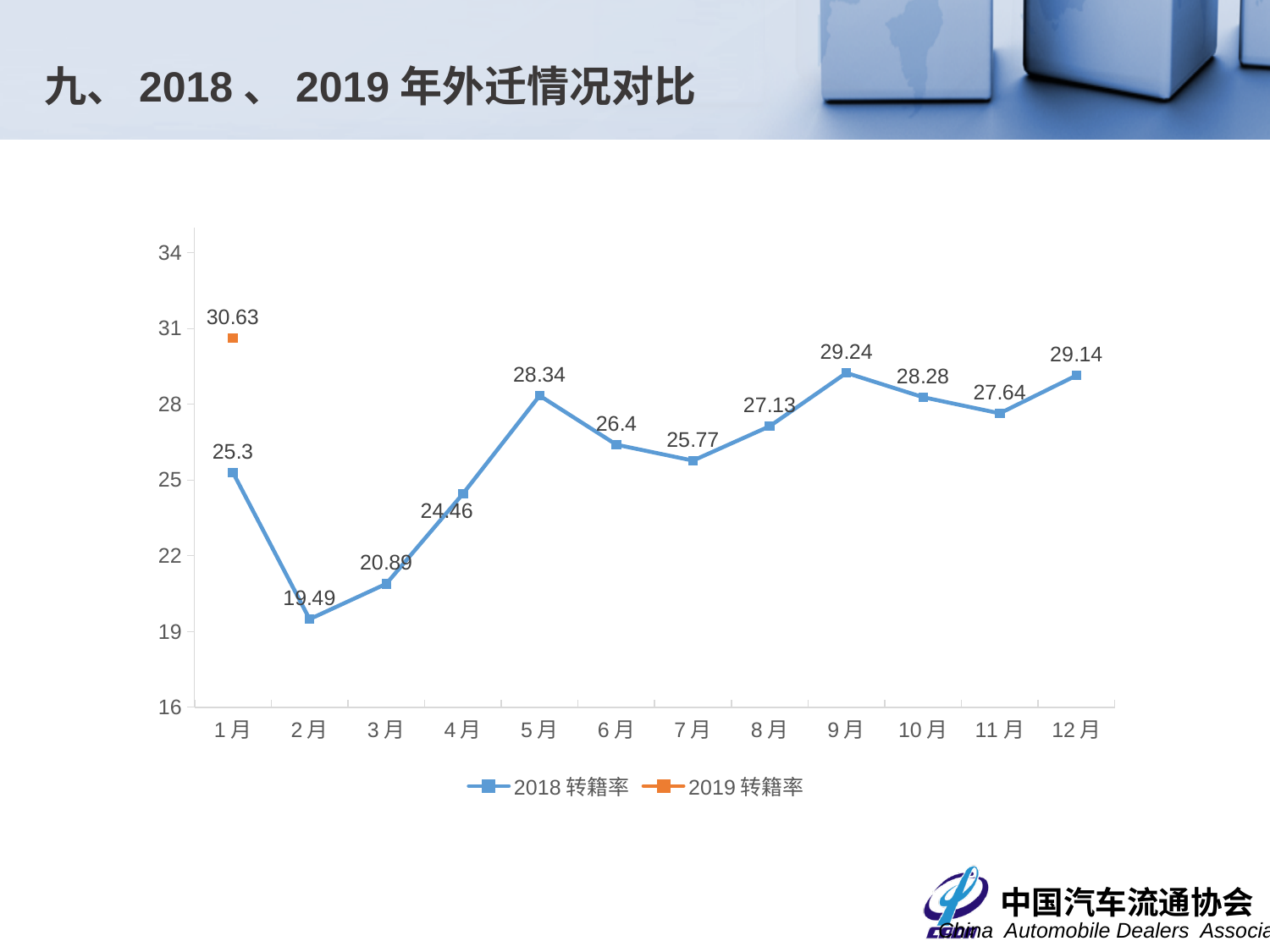

九、2018、2019年外迁情况对比

### Chart

| Category | 2018转籍率 | 2019转籍率 |
|---|---|---|
| 1月 | 25.3 | 30.63 |
| 2月 | 19.49 | None |
| 3月 | 20.89 | None |
| 4月 | 24.46 | None |
| 5月 | 28.34 | None |
| 6月 | 26.4 | None |
| 7月 | 25.77 | None |
| 8月 | 27.13 | None |
| 9月 | 29.24 | None |
| 10月 | 28.28 | None |
| 11月 | 27.64 | None |
| 12月 | 29.14 | None |